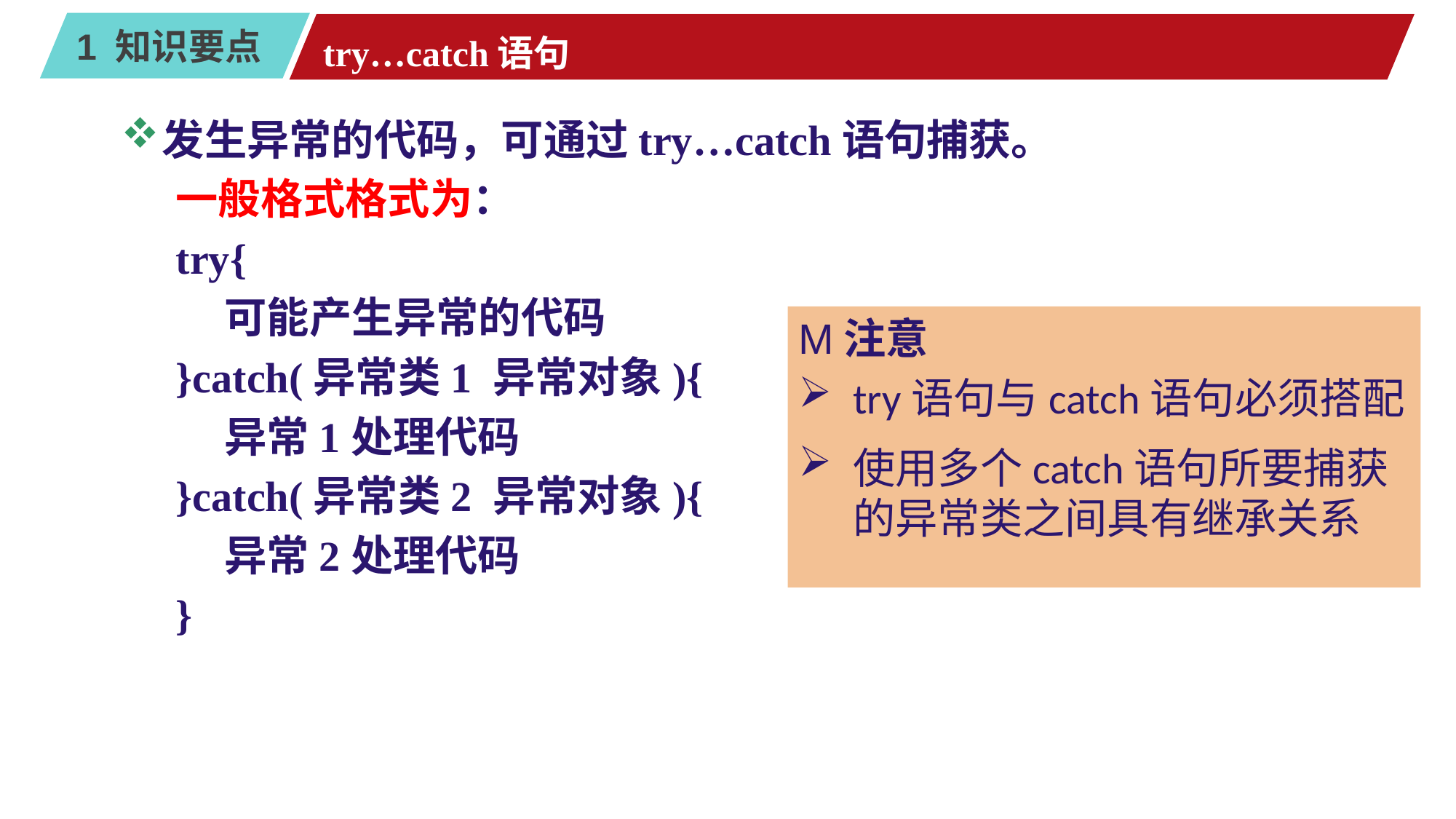

# try…catch语句
发生异常的代码，可通过try…catch语句捕获。
一般格式格式为：
try{
    可能产生异常的代码
}catch(异常类1 异常对象){
    异常1处理代码
}catch(异常类2 异常对象){
    异常2处理代码
}
M注意
try语句与catch语句必须搭配
使用多个catch语句所要捕获的异常类之间具有继承关系